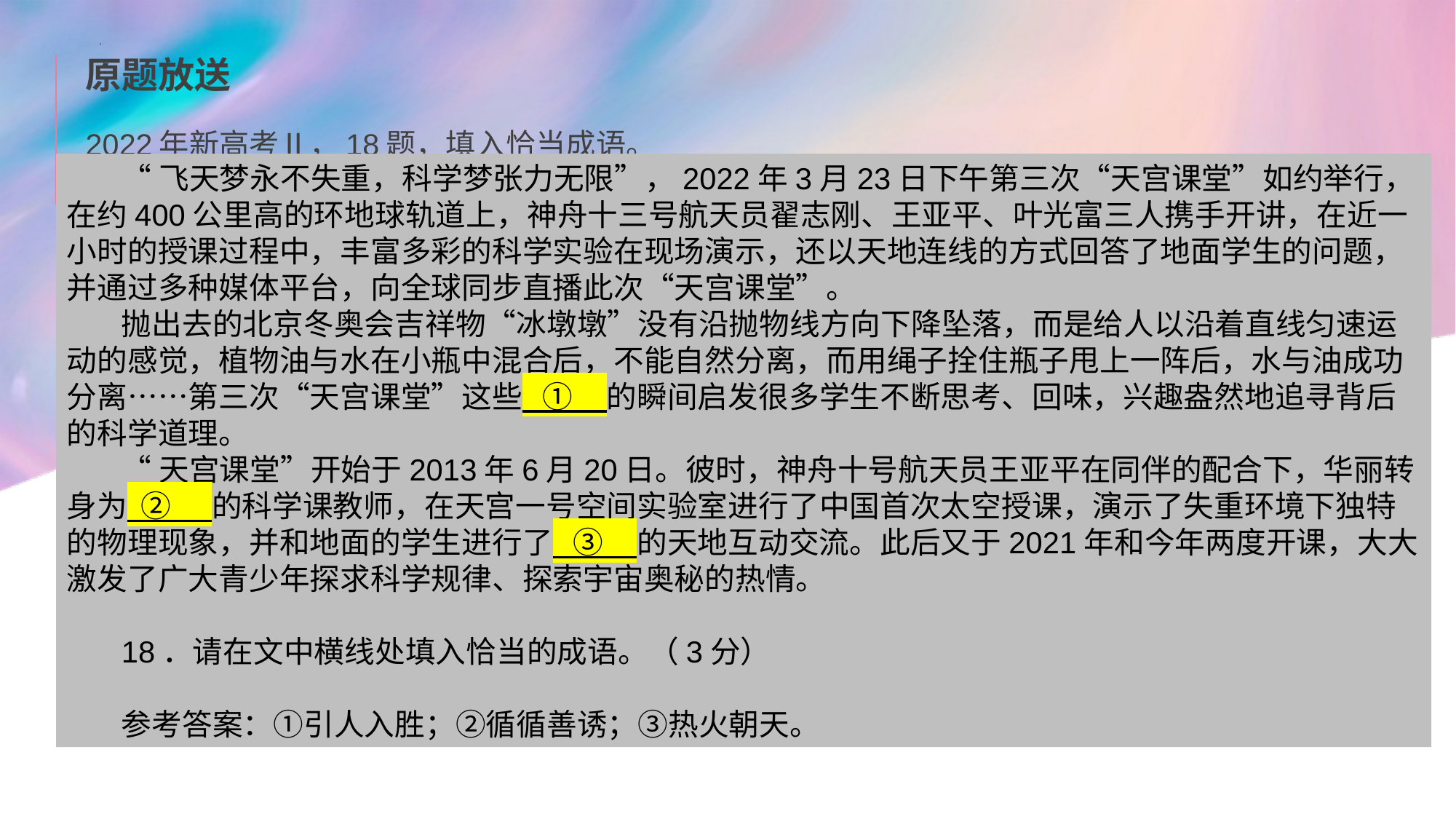

原题放送
2022年新高考Ⅱ，18题，填入恰当成语。
“飞天梦永不失重，科学梦张力无限”，2022年3月23日下午第三次“天宫课堂”如约举行，在约400公里高的环地球轨道上，神舟十三号航天员翟志刚、王亚平、叶光富三人携手开讲，在近一小时的授课过程中，丰富多彩的科学实验在现场演示，还以天地连线的方式回答了地面学生的问题，并通过多种媒体平台，向全球同步直播此次“天宫课堂”。
抛出去的北京冬奥会吉祥物“冰墩墩”没有沿抛物线方向下降坠落，而是给人以沿着直线匀速运动的感觉，植物油与水在小瓶中混合后，不能自然分离，而用绳子拴住瓶子甩上一阵后，水与油成功分离……第三次“天宫课堂”这些   ①     的瞬间启发很多学生不断思考、回味，兴趣盎然地追寻背后的科学道理。
“天宫课堂”开始于2013年6月20日。彼时，神舟十号航天员王亚平在同伴的配合下，华丽转身为  ②      的科学课教师，在天宫一号空间实验室进行了中国首次太空授课，演示了失重环境下独特的物理现象，并和地面的学生进行了   ③     的天地互动交流。此后又于2021年和今年两度开课，大大激发了广大青少年探求科学规律、探索宇宙奥秘的热情。

18．请在文中横线处填入恰当的成语。（3分）

参考答案：①引人入胜；②循循善诱；③热火朝天。